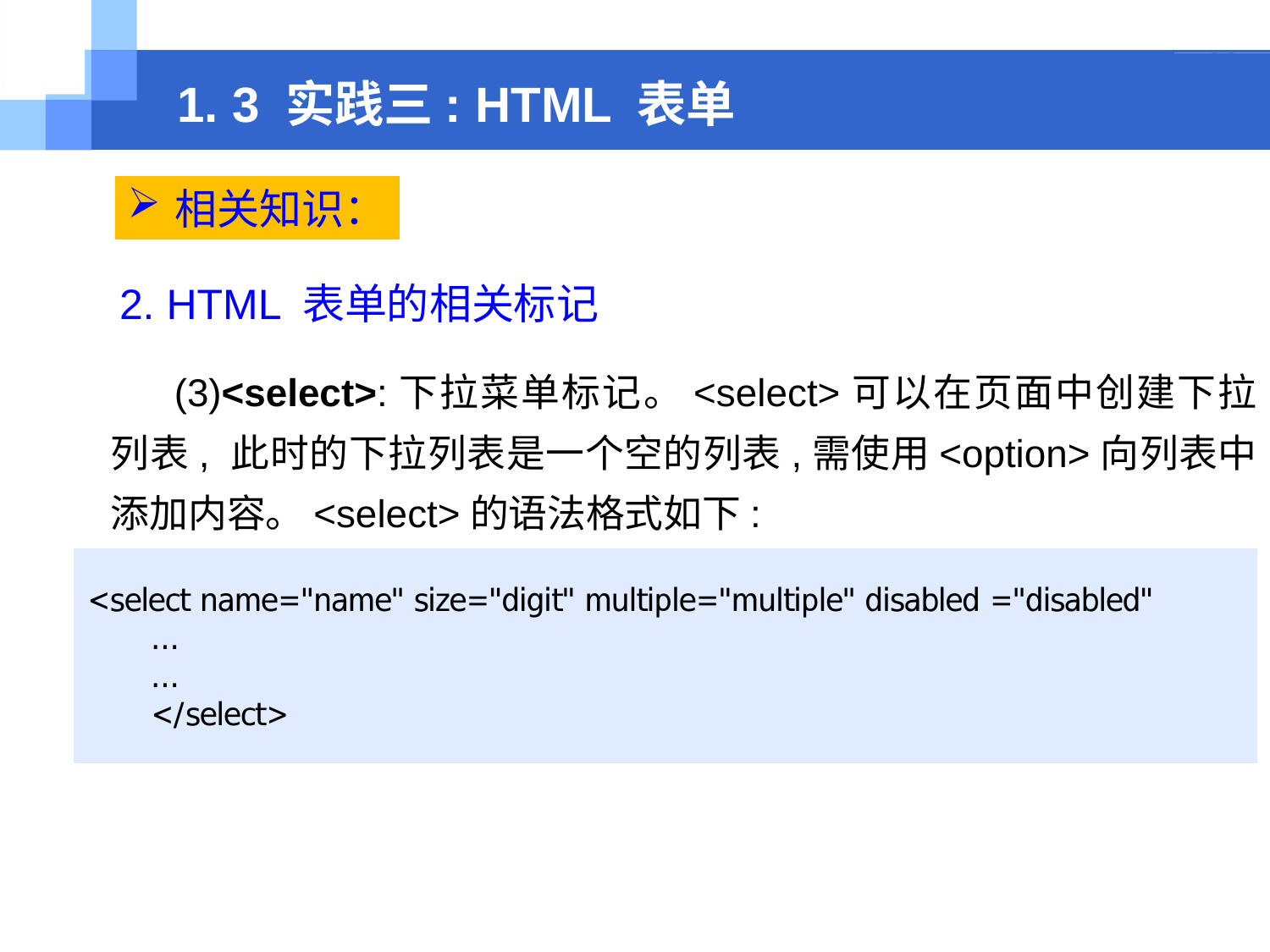

1. 3 实践三: HTML 表单
相关知识：
2. HTML 表单的相关标记
(3)<select>:下拉菜单标记。<select>可以在页面中创建下拉列表, 此时的下拉列表是一个空的列表,需使用<option>向列表中添加内容。<select>的语法格式如下:
<select name="name" size="digit" multiple="multiple" disabled ="disabled"
...
...
</select>